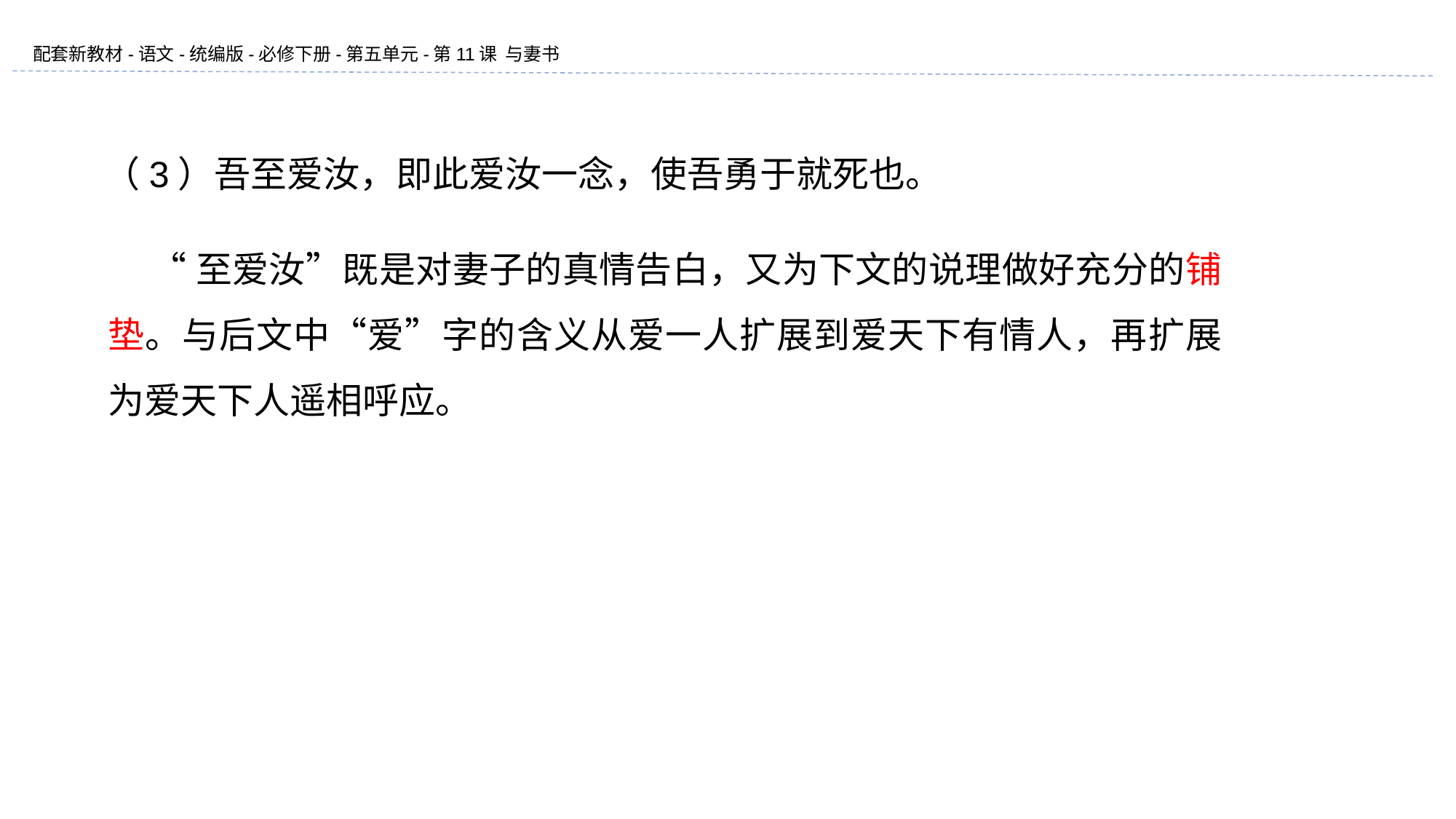

（3）吾至爱汝，即此爱汝一念，使吾勇于就死也。
     “至爱汝”既是对妻子的真情告白，又为下文的说理做好充分的铺垫。与后文中“爱”字的含义从爱一人扩展到爱天下有情人，再扩展为爱天下人遥相呼应。